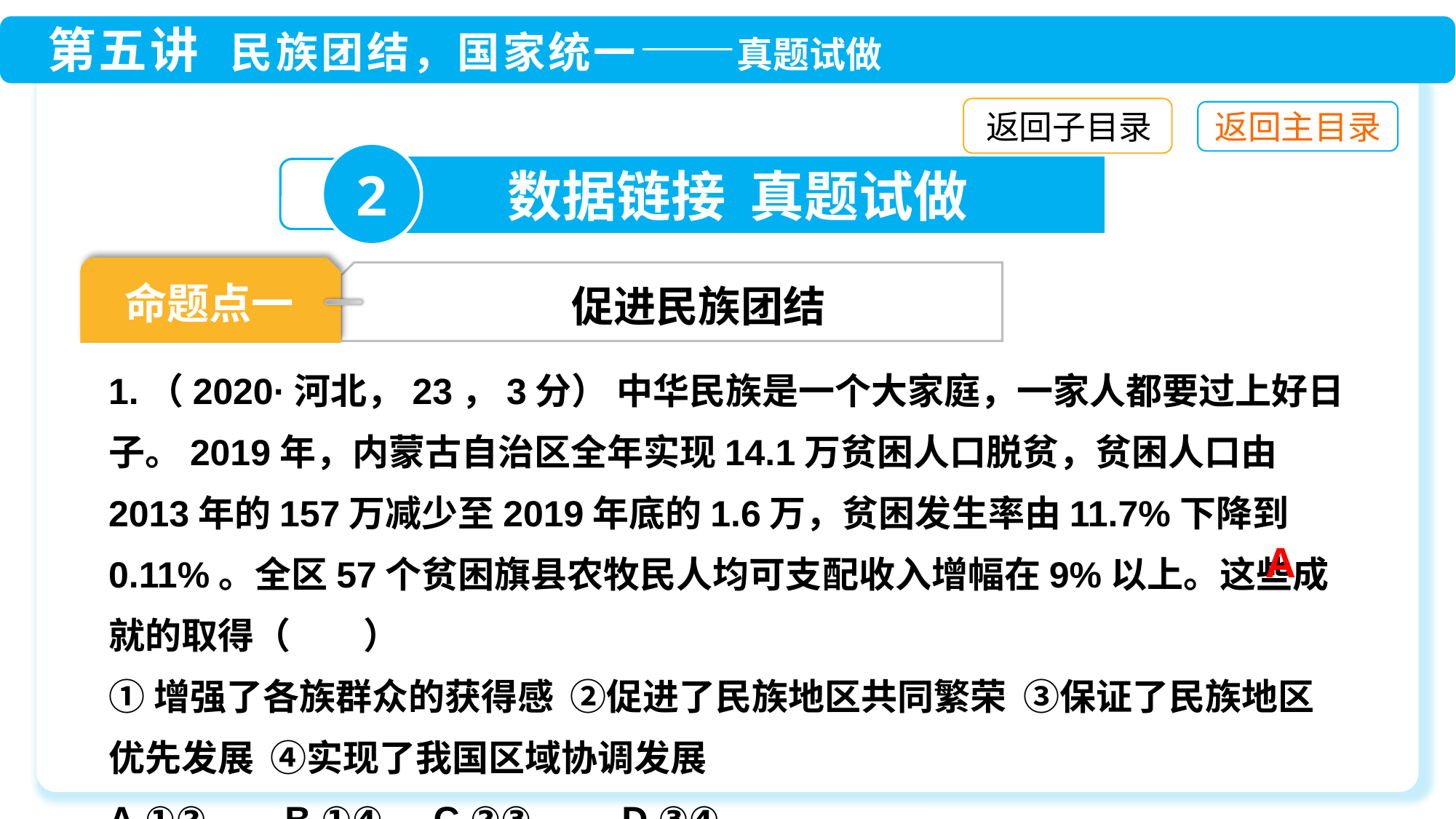

返回子目录

2
数据链接  真题试做

命题点一
促进民族团结

1.（2020·河北，23，3分） 中华民族是一个大家庭，一家人都要过上好日子。2019年，内蒙古自治区全年实现14.1万贫困人口脱贫，贫困人口由2013年的157万减少至2019年底的1.6万，贫困发生率由11.7%下降到0.11%。全区57个贫困旗县农牧民人均可支配收入增幅在9%以上。这些成就的取得（　　）
①增强了各族群众的获得感  ②促进了民族地区共同繁荣  ③保证了民族地区优先发展  ④实现了我国区域协调发展
A.①②　   B.①④     C.②③　　D.③④
A